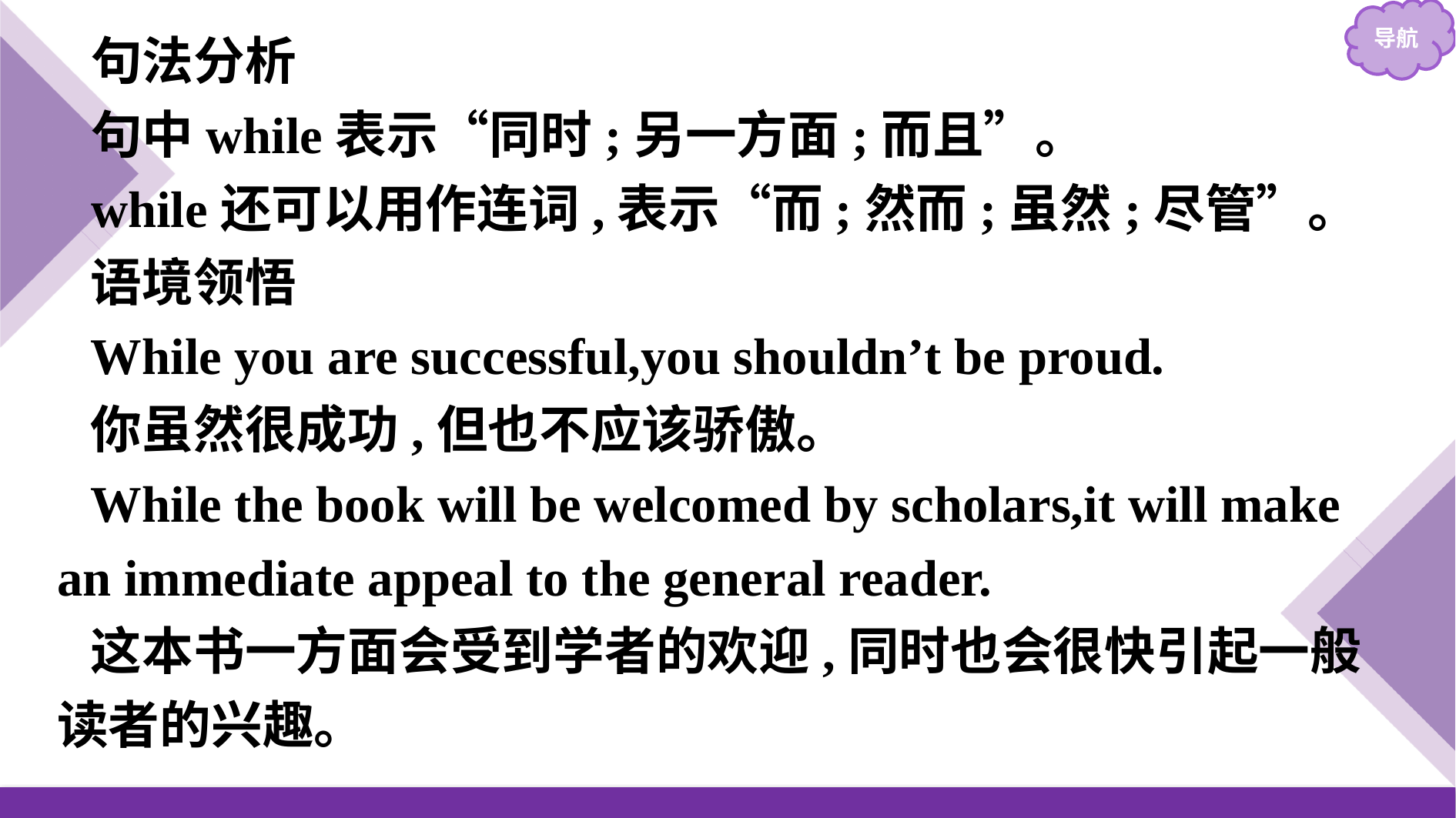

句法分析
句中while表示“同时;另一方面;而且”。
while还可以用作连词,表示“而;然而;虽然;尽管”。
语境领悟
While you are successful,you shouldn’t be proud.
你虽然很成功,但也不应该骄傲。
While the book will be welcomed by scholars,it will make an immediate appeal to the general reader.
这本书一方面会受到学者的欢迎,同时也会很快引起一般读者的兴趣。